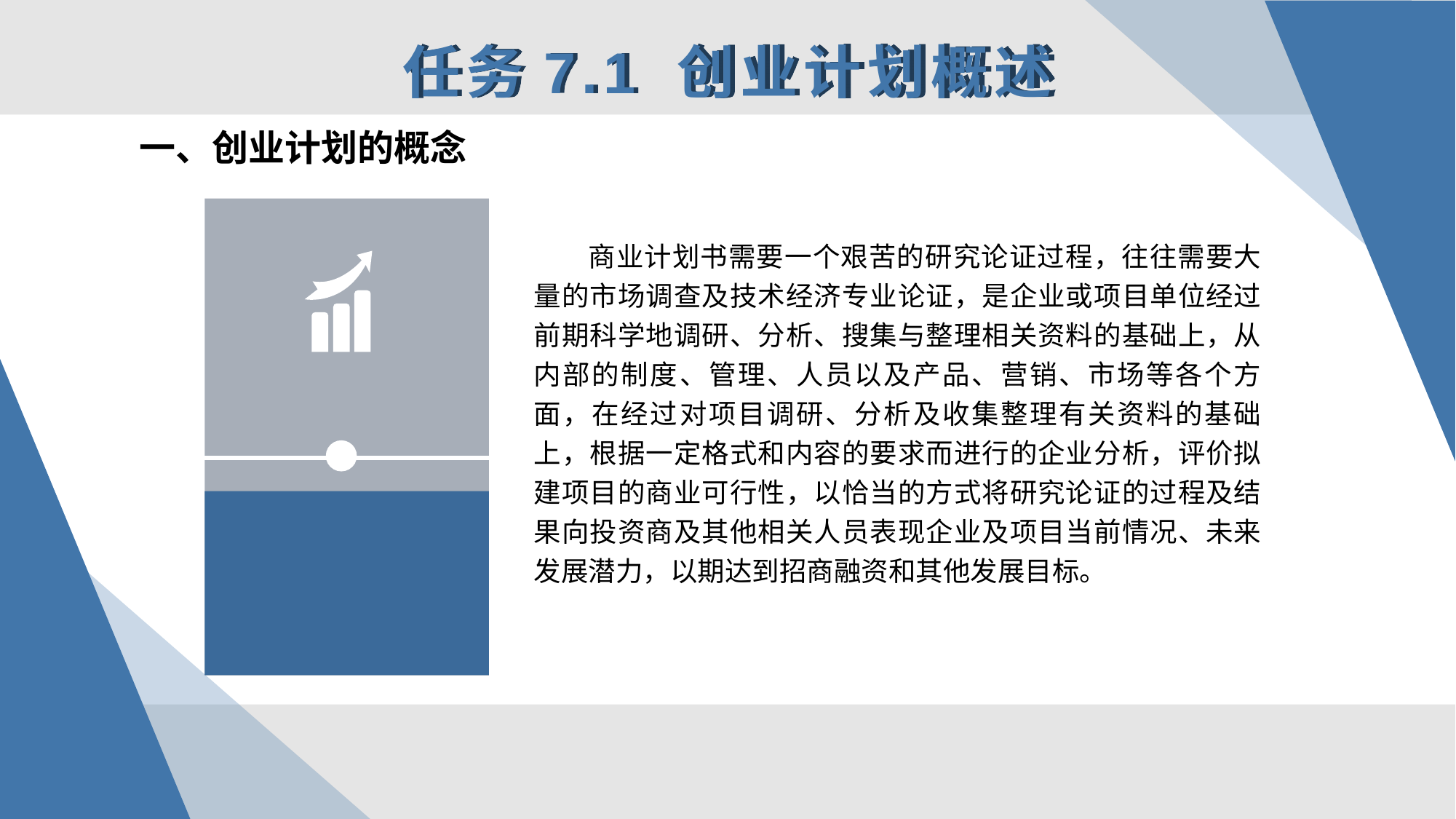

任务7.1 创业计划概述
一、创业计划的概念

商业计划书需要一个艰苦的研究论证过程，往往需要大量的市场调查及技术经济专业论证，是企业或项目单位经过前期科学地调研、分析、搜集与整理相关资料的基础上，从内部的制度、管理、人员以及产品、营销、市场等各个方面，在经过对项目调研、分析及收集整理有关资料的基础上，根据一定格式和内容的要求而进行的企业分析，评价拟建项目的商业可行性，以恰当的方式将研究论证的过程及结果向投资商及其他相关人员表现企业及项目当前情况、未来发展潜力，以期达到招商融资和其他发展目标。